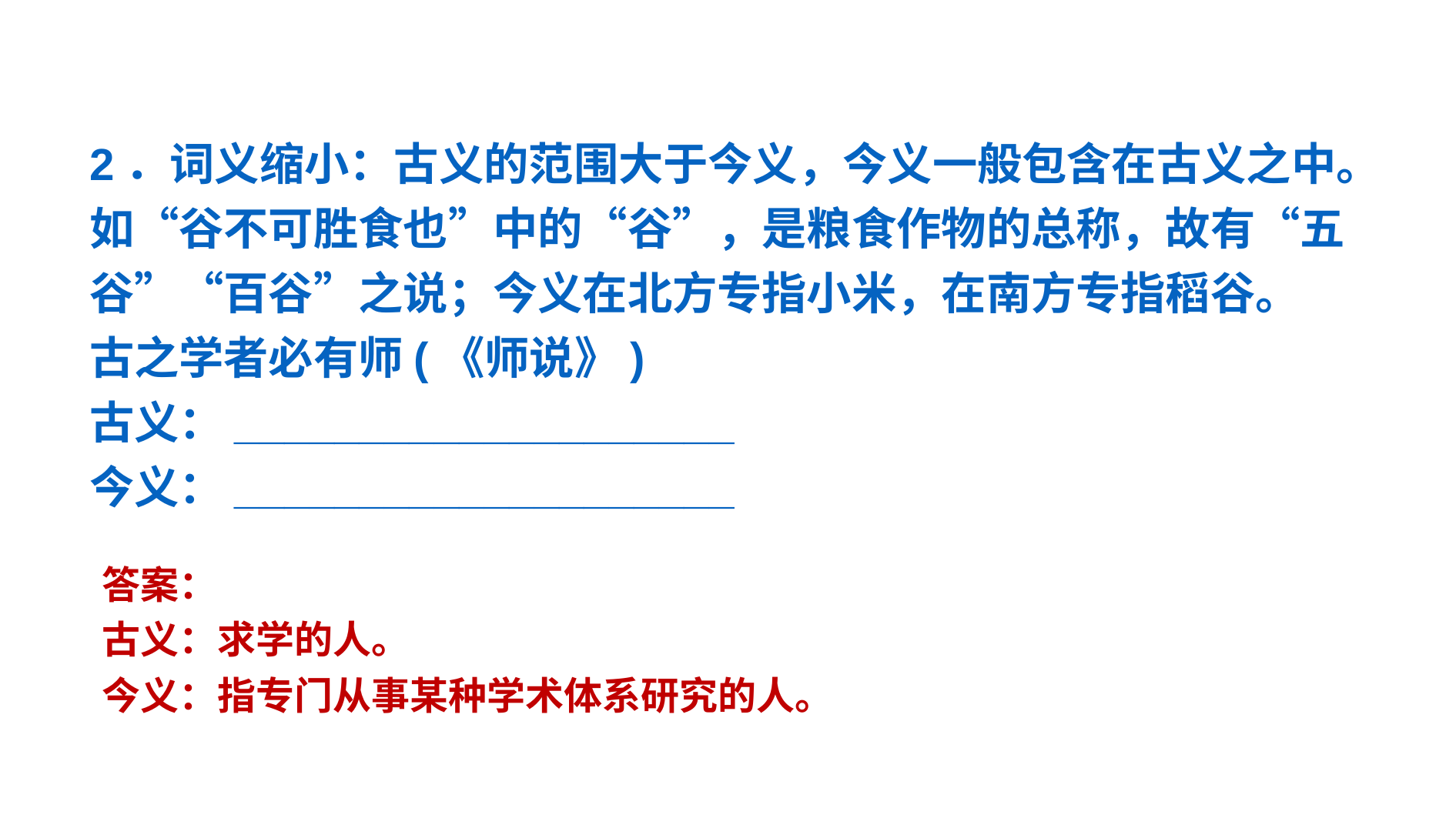

2．词义缩小：古义的范围大于今义，今义一般包含在古义之中。如“谷不可胜食也”中的“谷”，是粮食作物的总称，故有“五谷”“百谷”之说；今义在北方专指小米，在南方专指稻谷。
古之学者必有师(《师说》)
古义：____________________
今义：____________________

答案：
古义：求学的人。
今义：指专门从事某种学术体系研究的人。